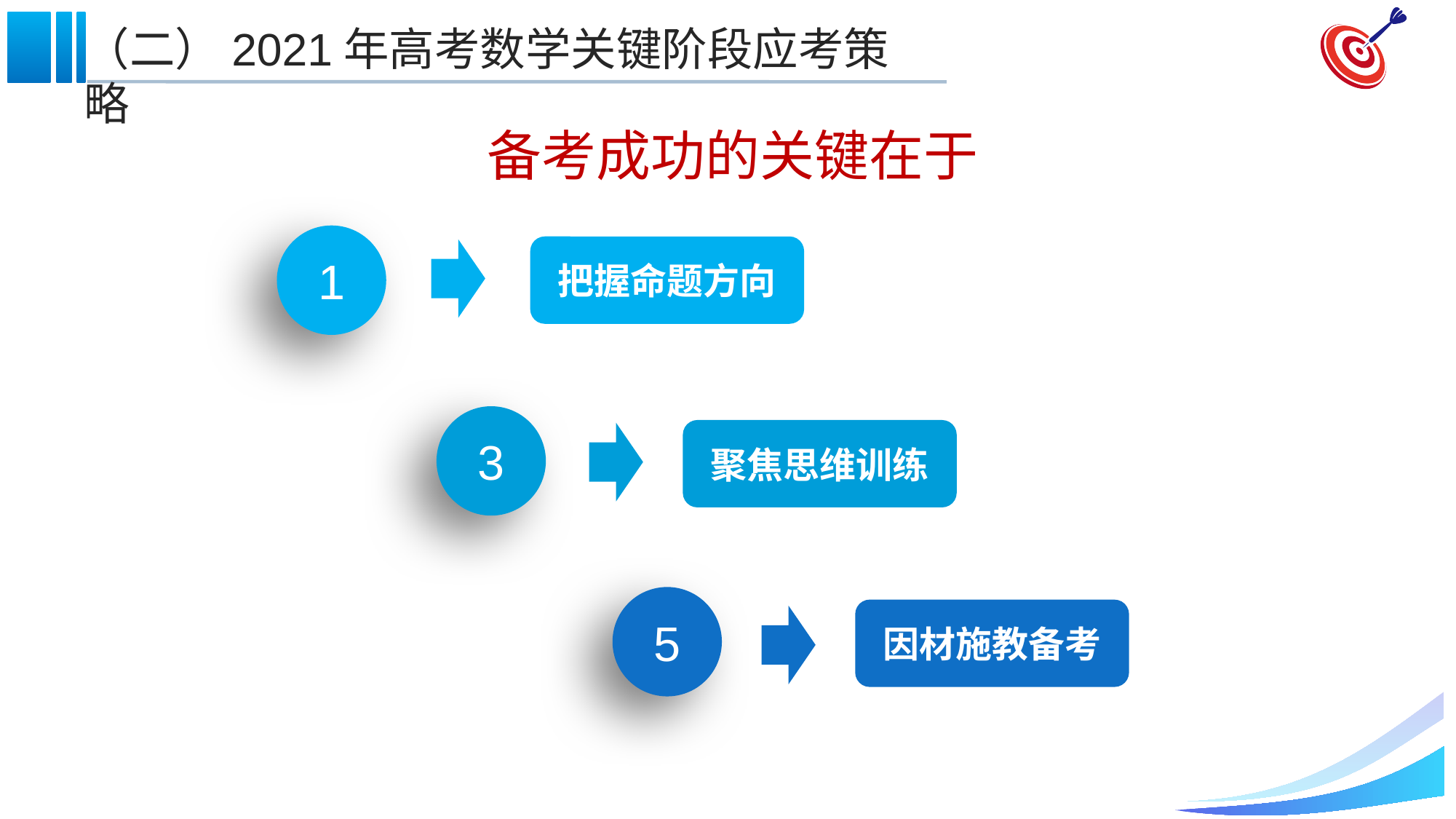

备考成功的关键在于
1

把握命题方向

3

聚焦思维训练

5

因材施教备考